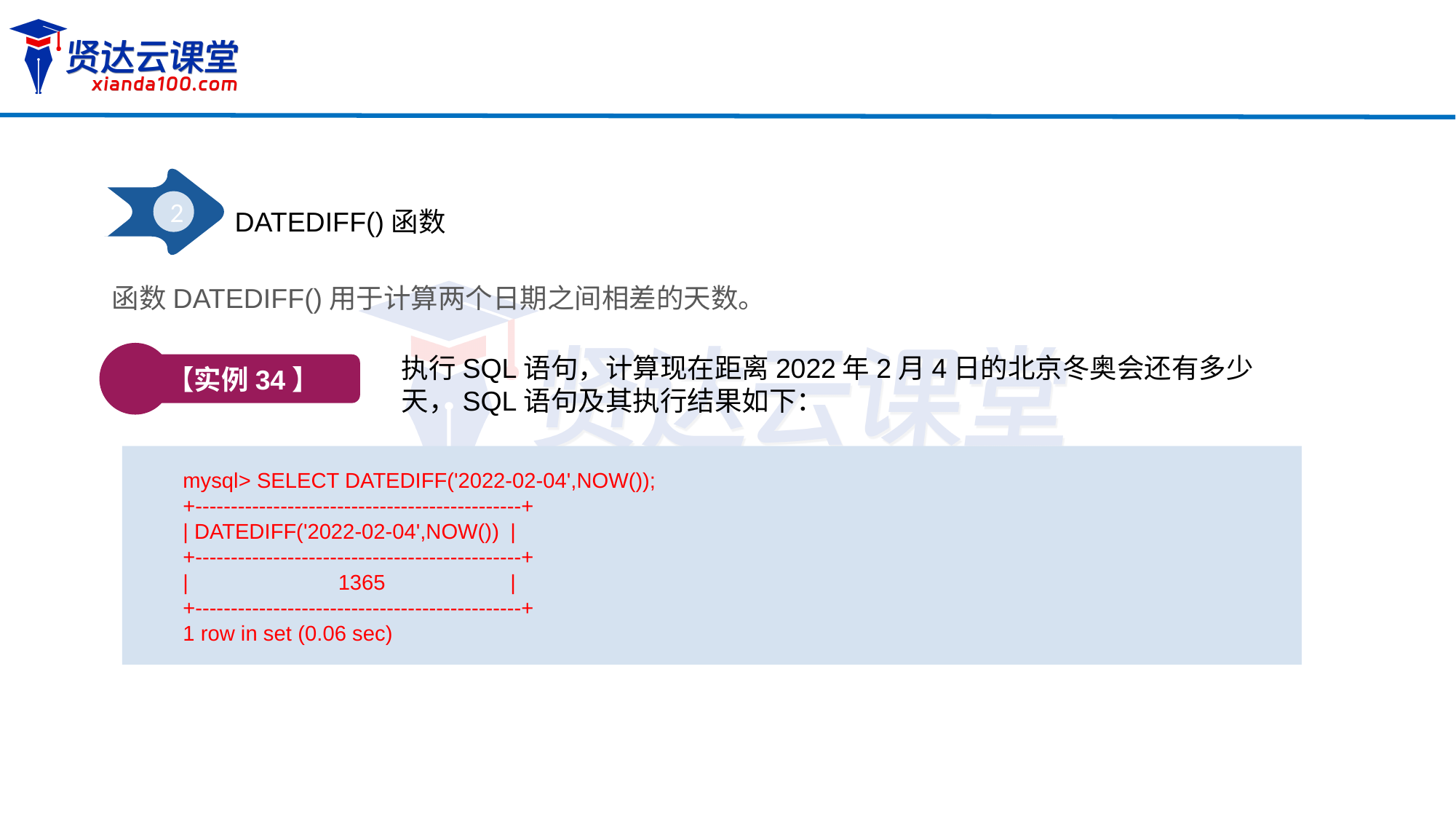

2
DATEDIFF()函数
函数DATEDIFF()用于计算两个日期之间相差的天数。

【实例34】
执行SQL语句，计算现在距离2022年2月4日的北京冬奥会还有多少天，SQL语句及其执行结果如下：

mysql> SELECT DATEDIFF('2022-02-04',NOW());
+----------------------------------------------+
| DATEDIFF('2022-02-04',NOW())	|
+----------------------------------------------+
|                         1365 		|
+----------------------------------------------+
1 row in set (0.06 sec)